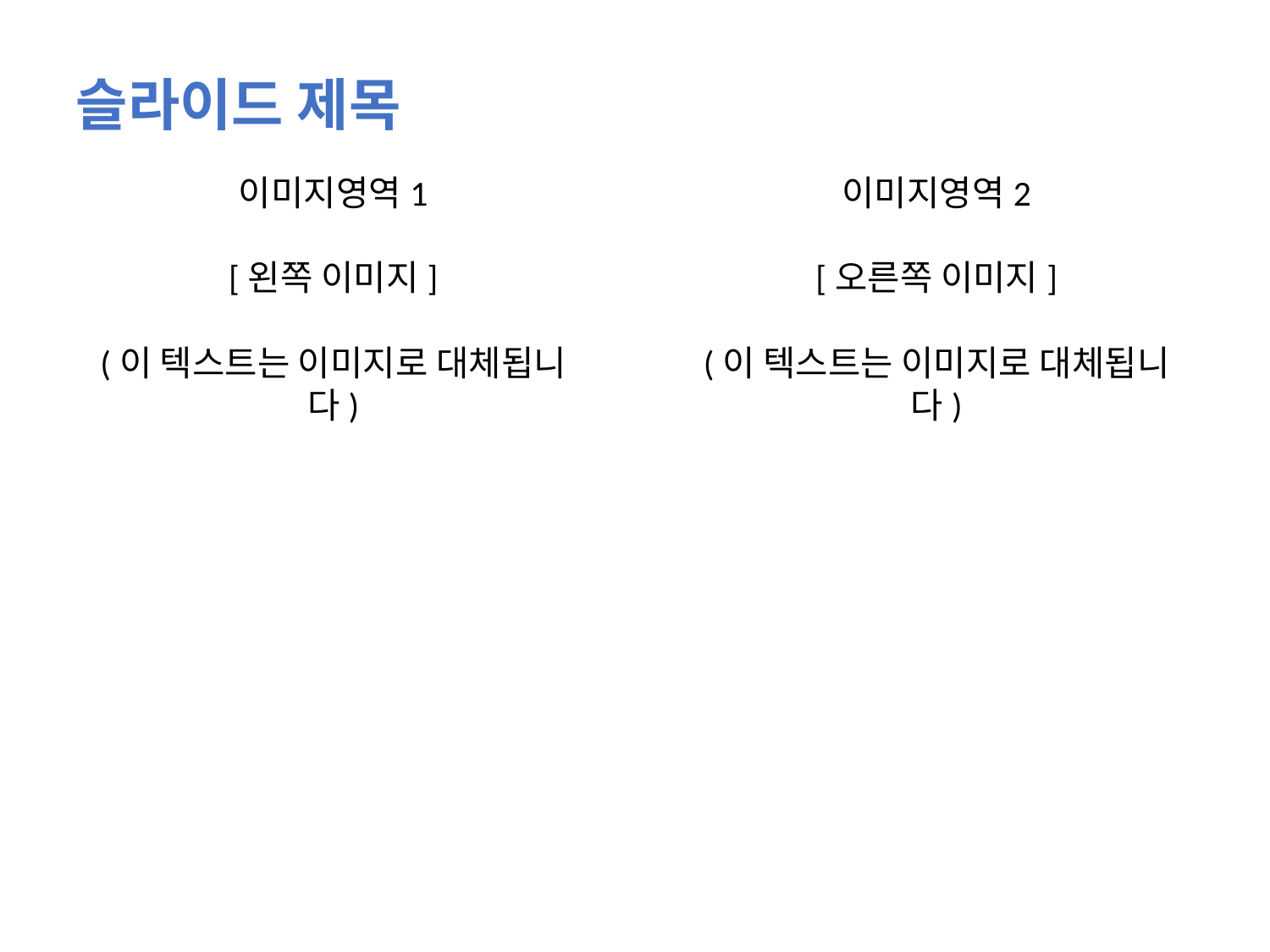

슬라이드 제목
이미지영역1
[왼쪽 이미지]
(이 텍스트는 이미지로 대체됩니다)
이미지영역2
[오른쪽 이미지]
(이 텍스트는 이미지로 대체됩니다)